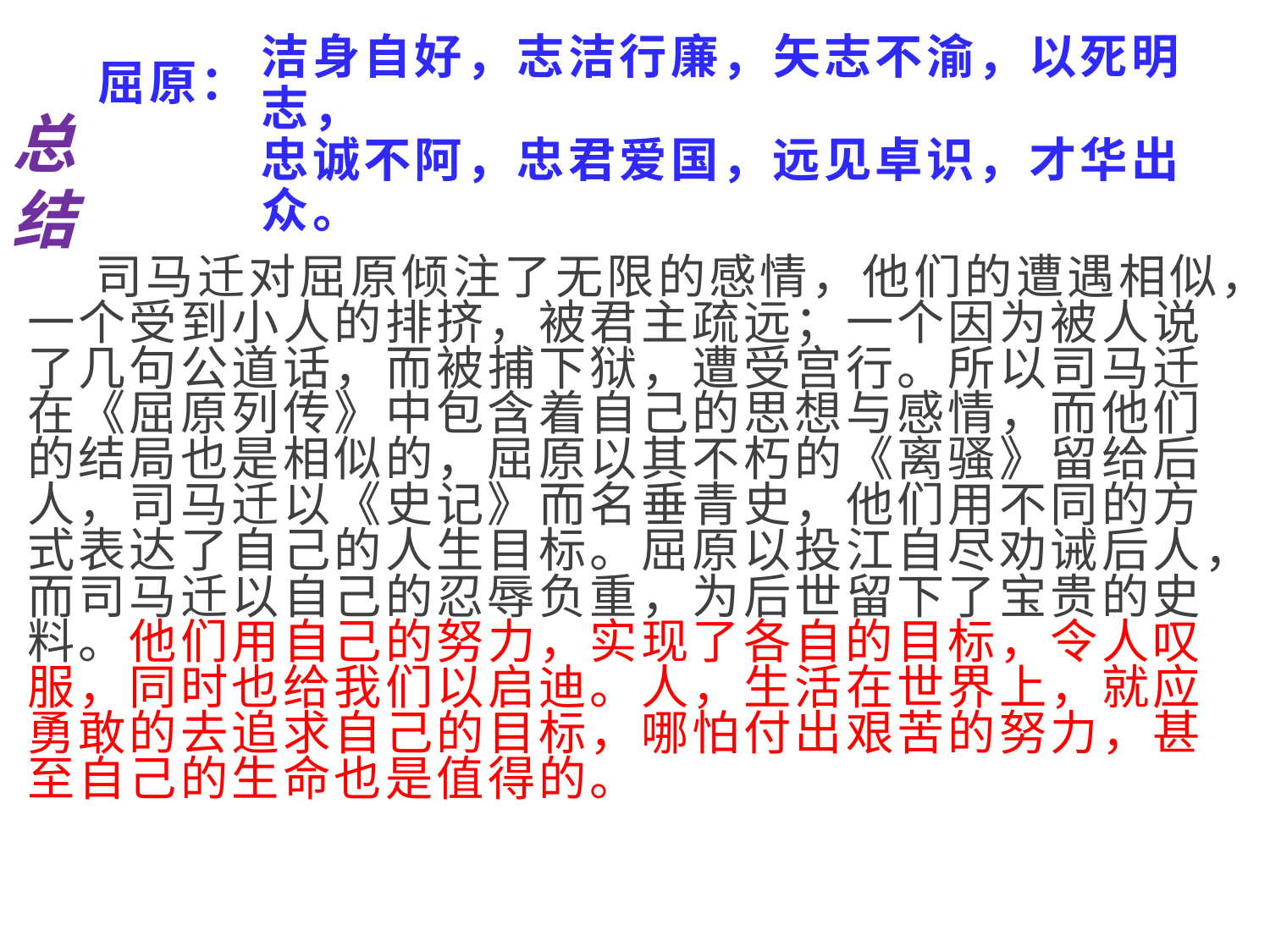

洁身自好，志洁行廉，矢志不渝，以死明志，
忠诚不阿，忠君爱国，远见卓识，才华出众。
屈原：
总结
    司马迁对屈原倾注了无限的感情，他们的遭遇相似，一个受到小人的排挤，被君主疏远；一个因为被人说了几句公道话，而被捕下狱，遭受宫行。所以司马迁在《屈原列传》中包含着自己的思想与感情，而他们的结局也是相似的，屈原以其不朽的《离骚》留给后人，司马迁以《史记》而名垂青史，他们用不同的方式表达了自己的人生目标。屈原以投江自尽劝诫后人，而司马迁以自己的忍辱负重，为后世留下了宝贵的史料。他们用自己的努力，实现了各自的目标，令人叹服，同时也给我们以启迪。人，生活在世界上，就应勇敢的去追求自己的目标，哪怕付出艰苦的努力，甚至自己的生命也是值得的。